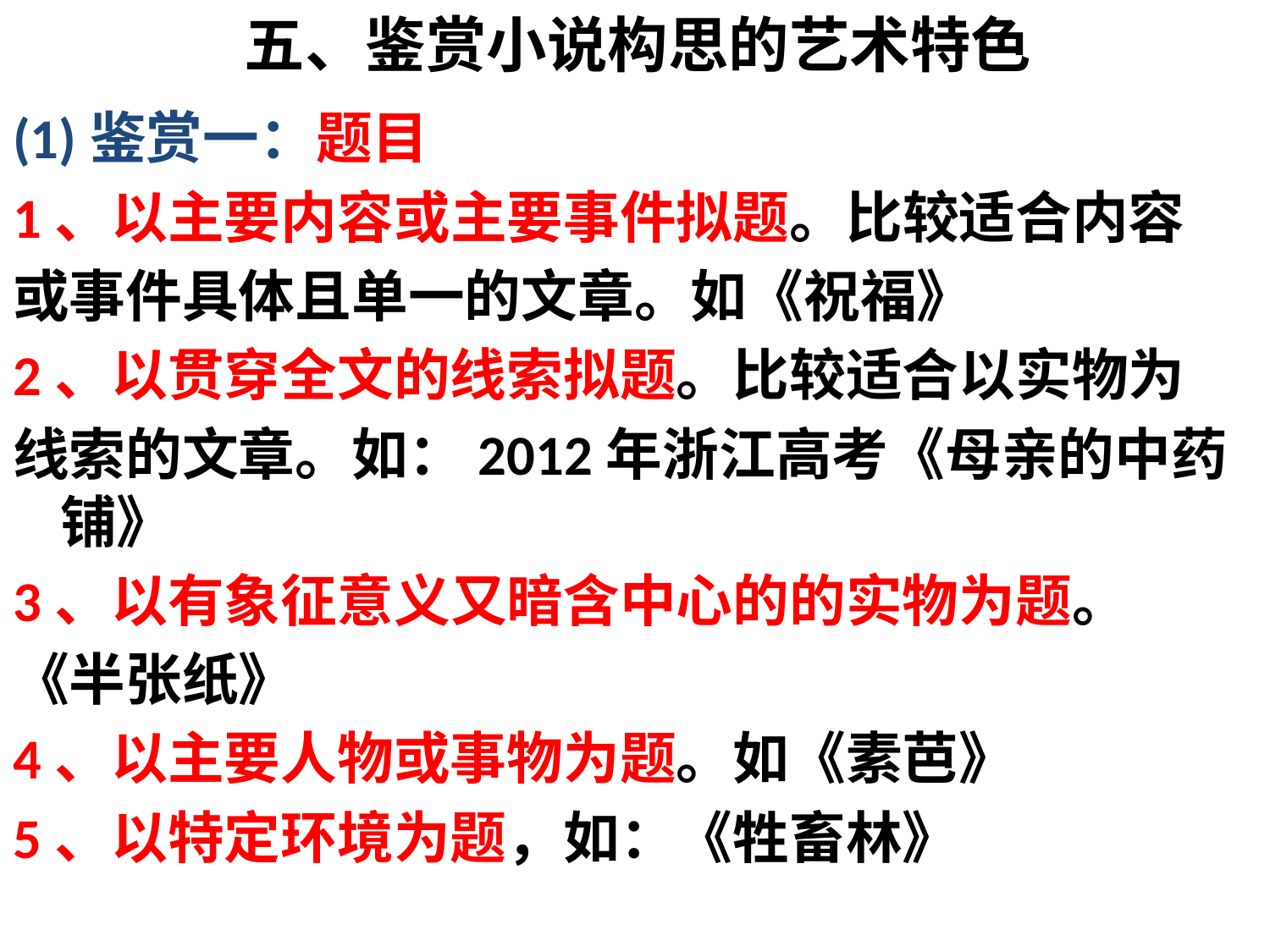

# 五、鉴赏小说构思的艺术特色
(1)鉴赏一：题目
1、以主要内容或主要事件拟题。比较适合内容
或事件具体且单一的文章。如《祝福》
2、以贯穿全文的线索拟题。比较适合以实物为
线索的文章。如：2012年浙江高考《母亲的中药铺》
3、以有象征意义又暗含中心的的实物为题。
《半张纸》
4、以主要人物或事物为题。如《素芭》
5、以特定环境为题，如：《牲畜林》